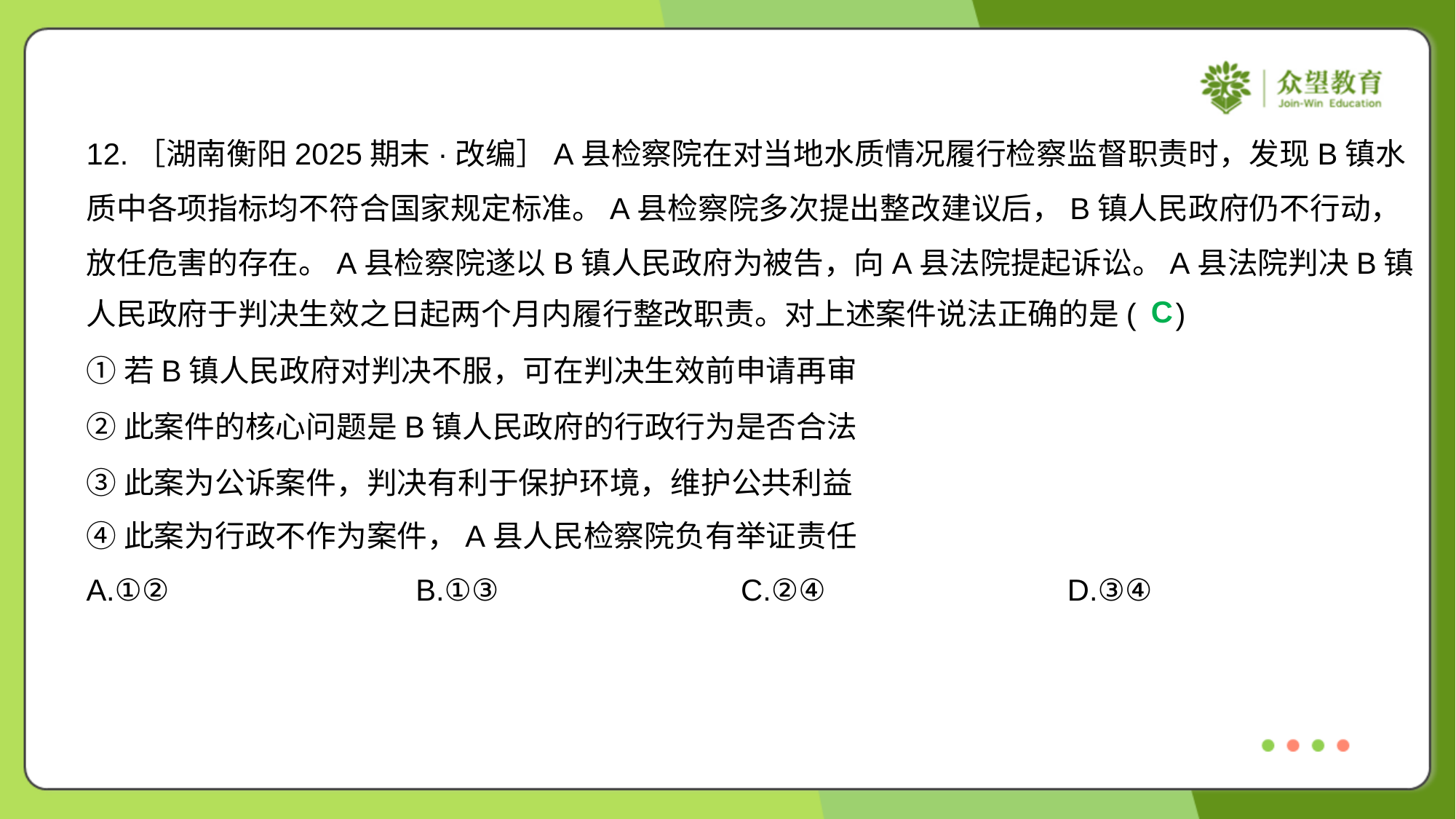

12.［湖南衡阳2025期末·改编］A县检察院在对当地水质情况履行检察监督职责时，发现B镇水
质中各项指标均不符合国家规定标准。A县检察院多次提出整改建议后，B镇人民政府仍不行动，
放任危害的存在。A县检察院遂以B镇人民政府为被告，向A县法院提起诉讼。A县法院判决B镇
人民政府于判决生效之日起两个月内履行整改职责。对上述案件说法正确的是(     )
C
①若B镇人民政府对判决不服，可在判决生效前申请再审
②此案件的核心问题是B镇人民政府的行政行为是否合法
③此案为公诉案件，判决有利于保护环境，维护公共利益
④此案为行政不作为案件，A县人民检察院负有举证责任
A.①②	B.①③	C.②④	D.③④